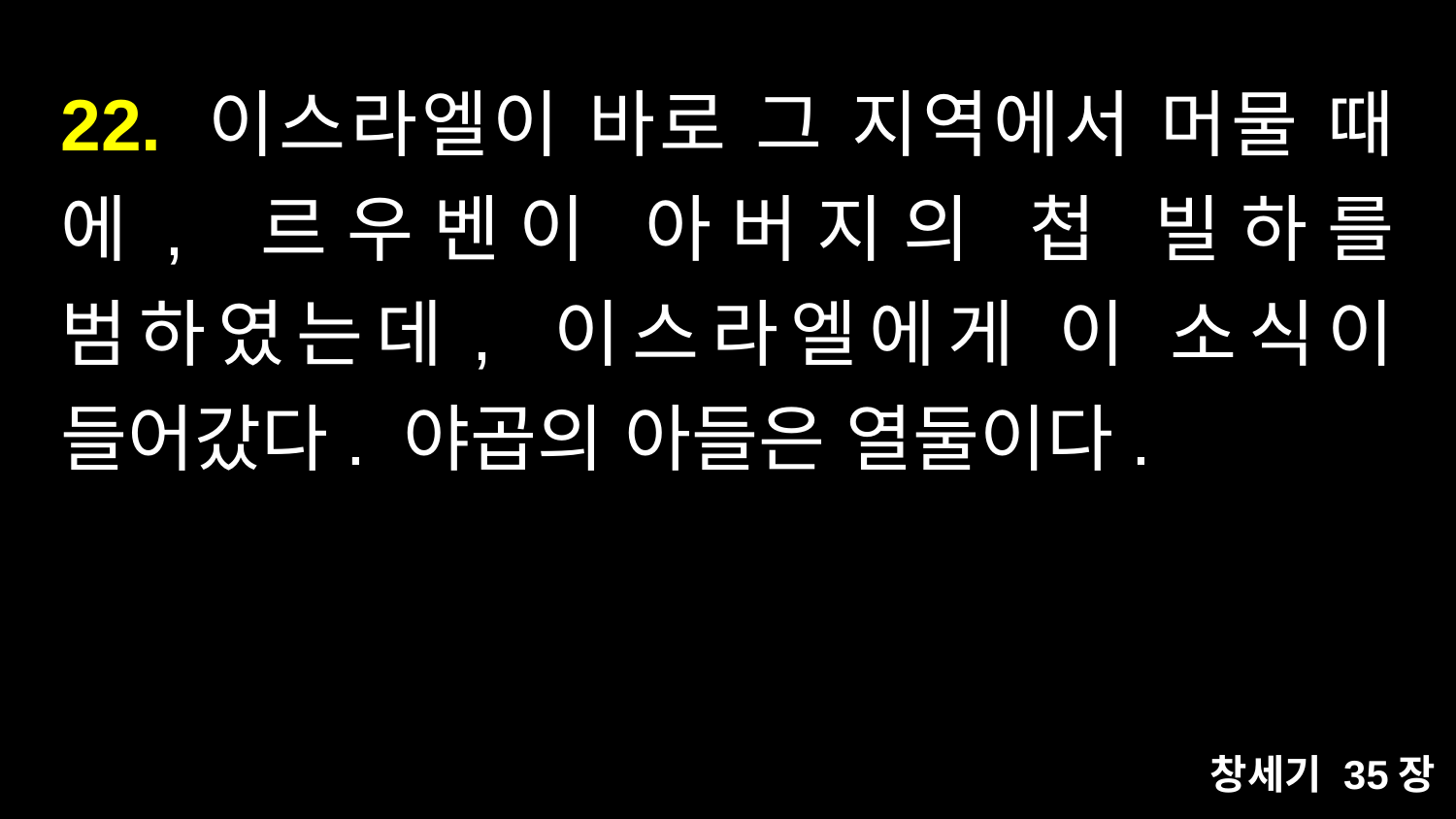

# 22. 이스라엘이 바로 그 지역에서 머물 때에, 르우벤이 아버지의 첩 빌하를 범하였는데, 이스라엘에게 이 소식이 들어갔다. 야곱의 아들은 열둘이다.
창세기 35장